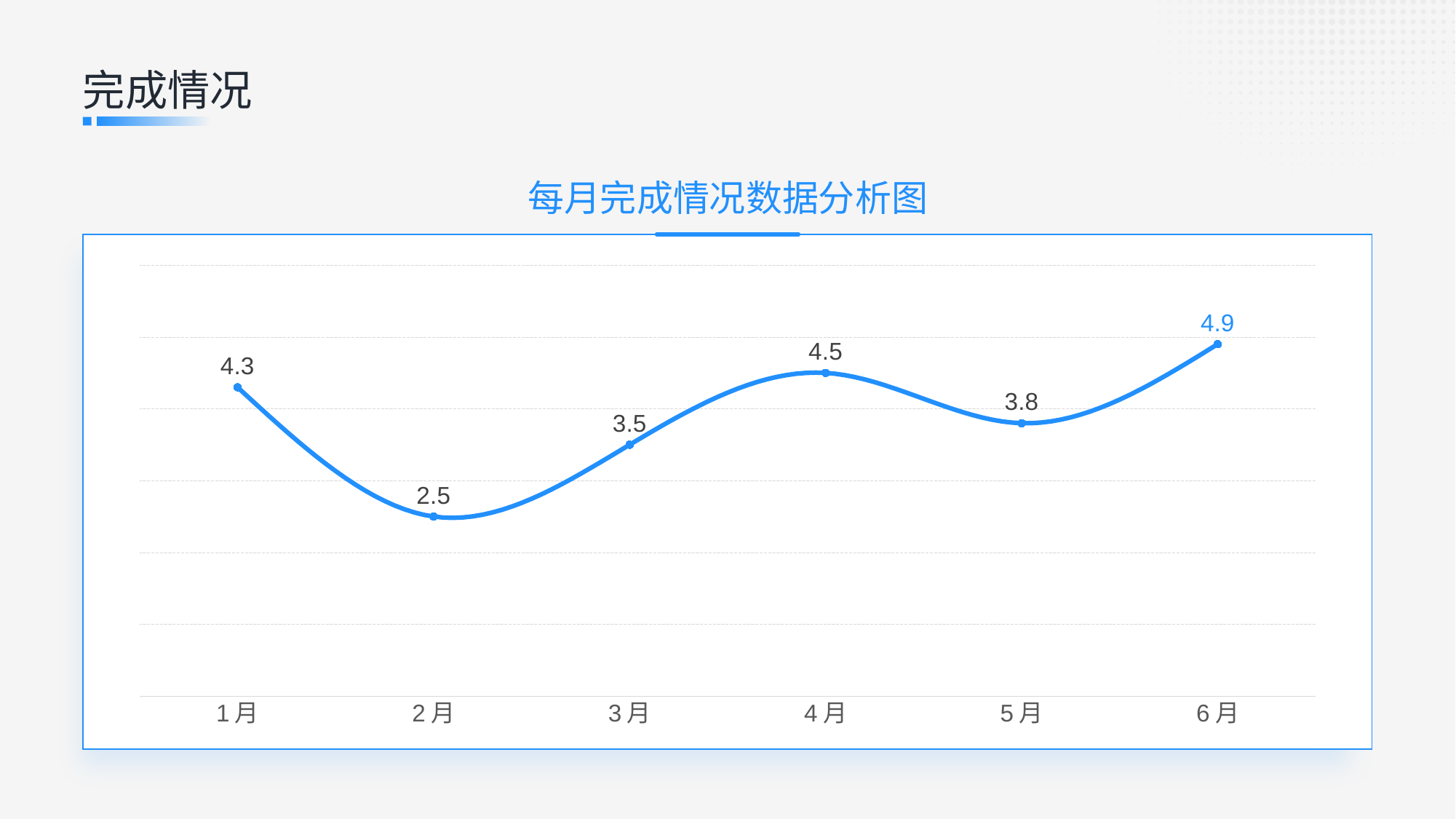

完成情况
每月完成情况数据分析图

### Chart

| Category | 系列 1 |
|---|---|
| 1月 | 4.3 |
| 2月 | 2.5 |
| 3月 | 3.5 |
| 4月 | 4.5 |
| 5月 | 3.8 |
| 6月 | 4.9 |